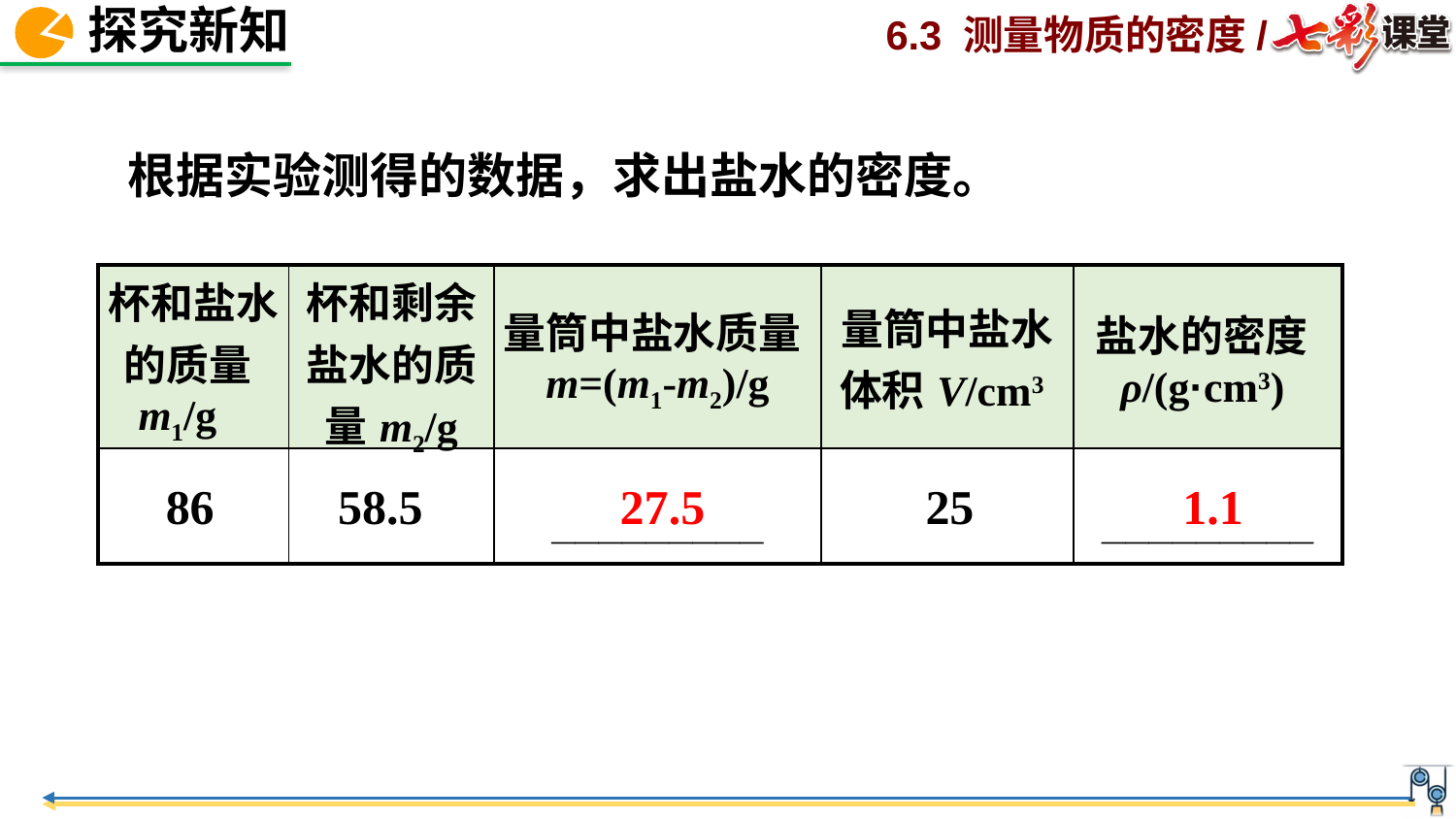

根据实验测得的数据，求出盐水的密度。
| 杯和盐水的质量m1/g | 杯和剩余盐水的质量m2/g | 量筒中盐水质量m=(m1-m2)/g | 量筒中盐水 体积V/cm3 | 盐水的密度ρ/(g·cm3) |
| --- | --- | --- | --- | --- |
|  |  | \_\_\_\_\_\_\_\_\_ |  | \_\_\_\_\_\_\_\_\_ |
86
58.5
27.5
25
1.1